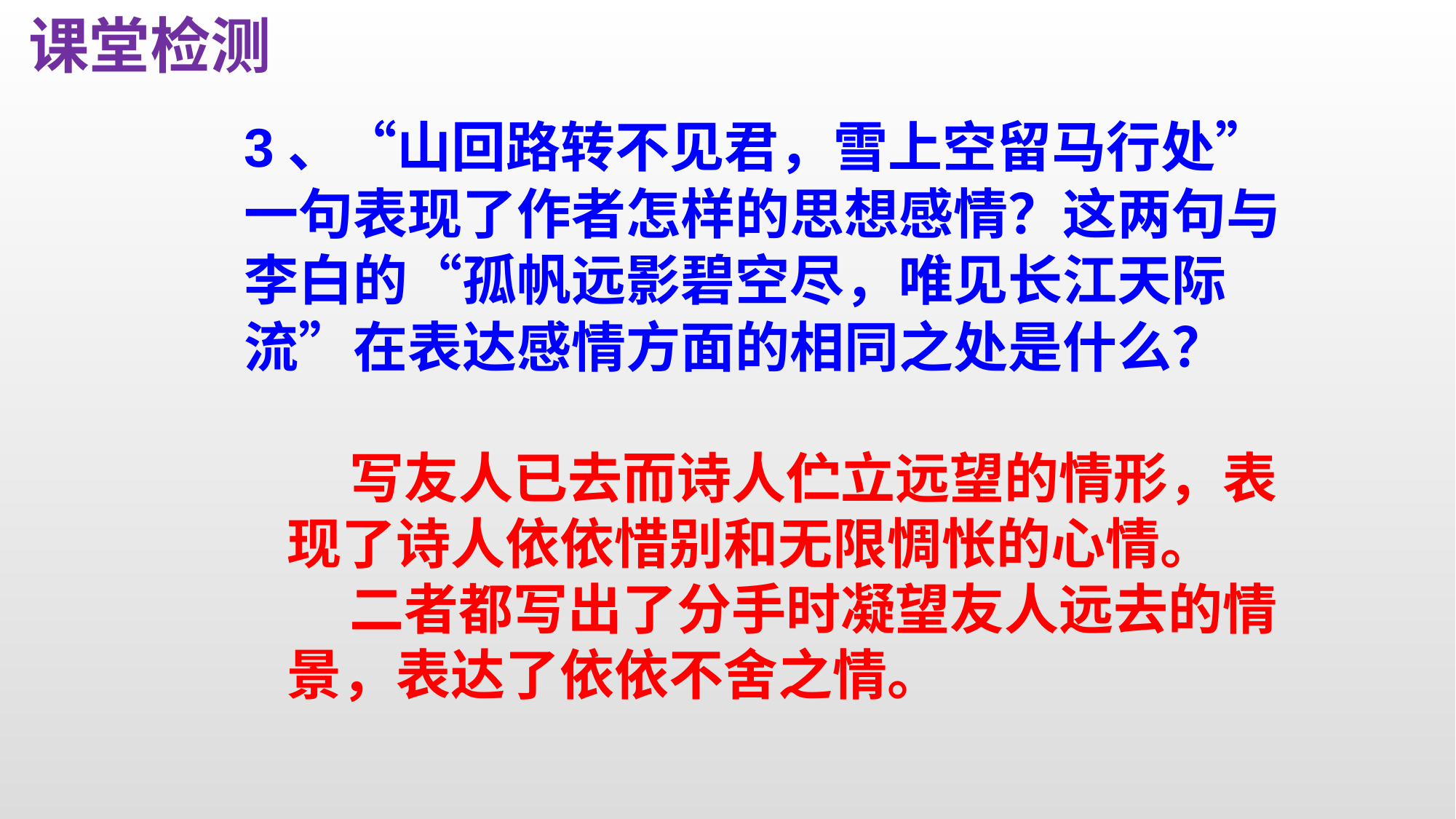

课堂检测
3、“山回路转不见君，雪上空留马行处”
一句表现了作者怎样的思想感情？这两句与李白的“孤帆远影碧空尽，唯见长江天际流”在表达感情方面的相同之处是什么？
    写友人已去而诗人伫立远望的情形，表现了诗人依依惜别和无限惆怅的心情。
    二者都写出了分手时凝望友人远去的情景，表达了依依不舍之情。